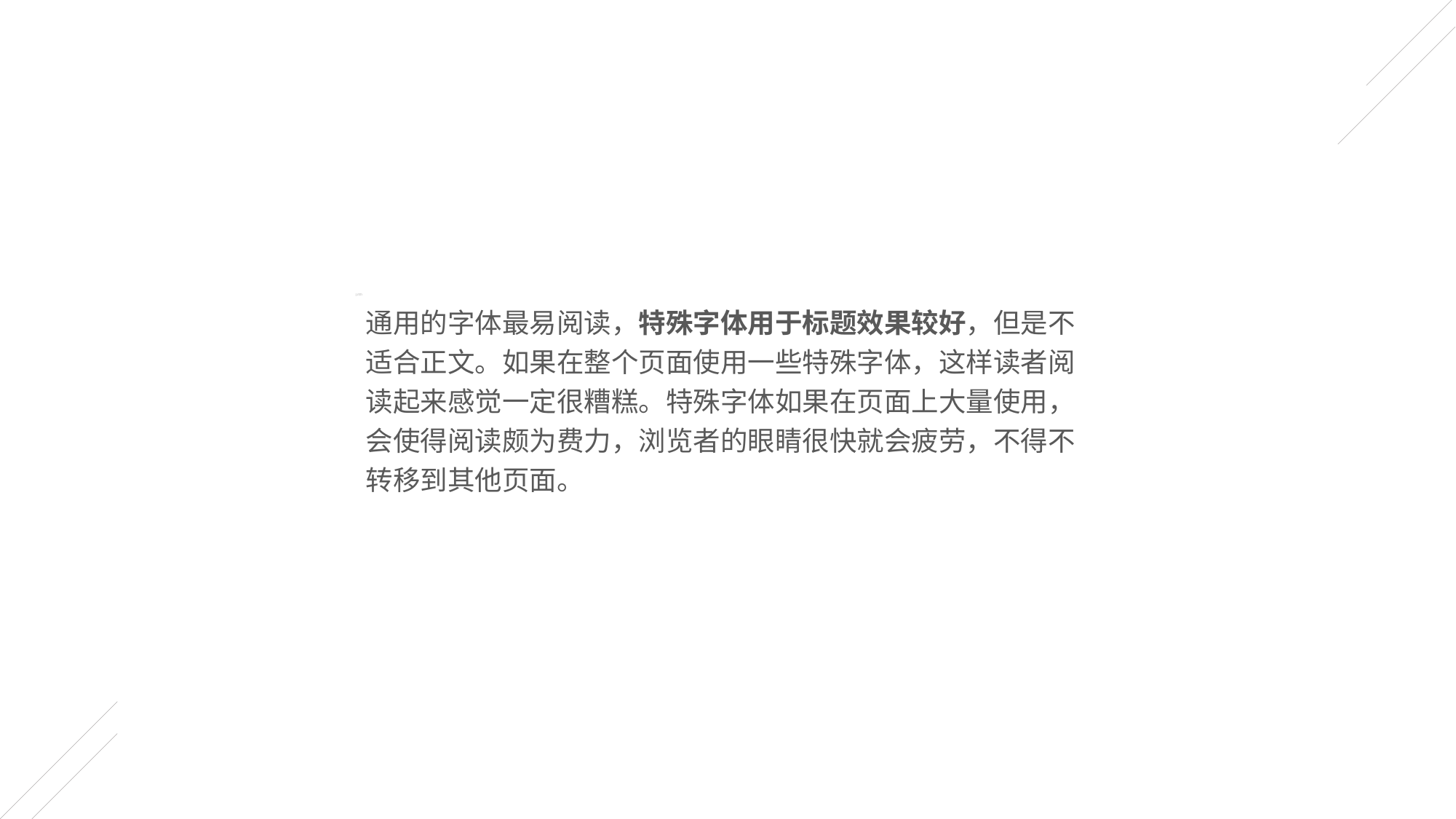

通用的字体最易阅读，特殊字体用于标题效果较好，但是不适合正文。如果在整个页面使用一些特殊字体，这样读者阅读起来感觉一定很糟糕。特殊字体如果在页面上大量使用，会使得阅读颇为费力，浏览者的眼睛很快就会疲劳，不得不转移到其他页面。